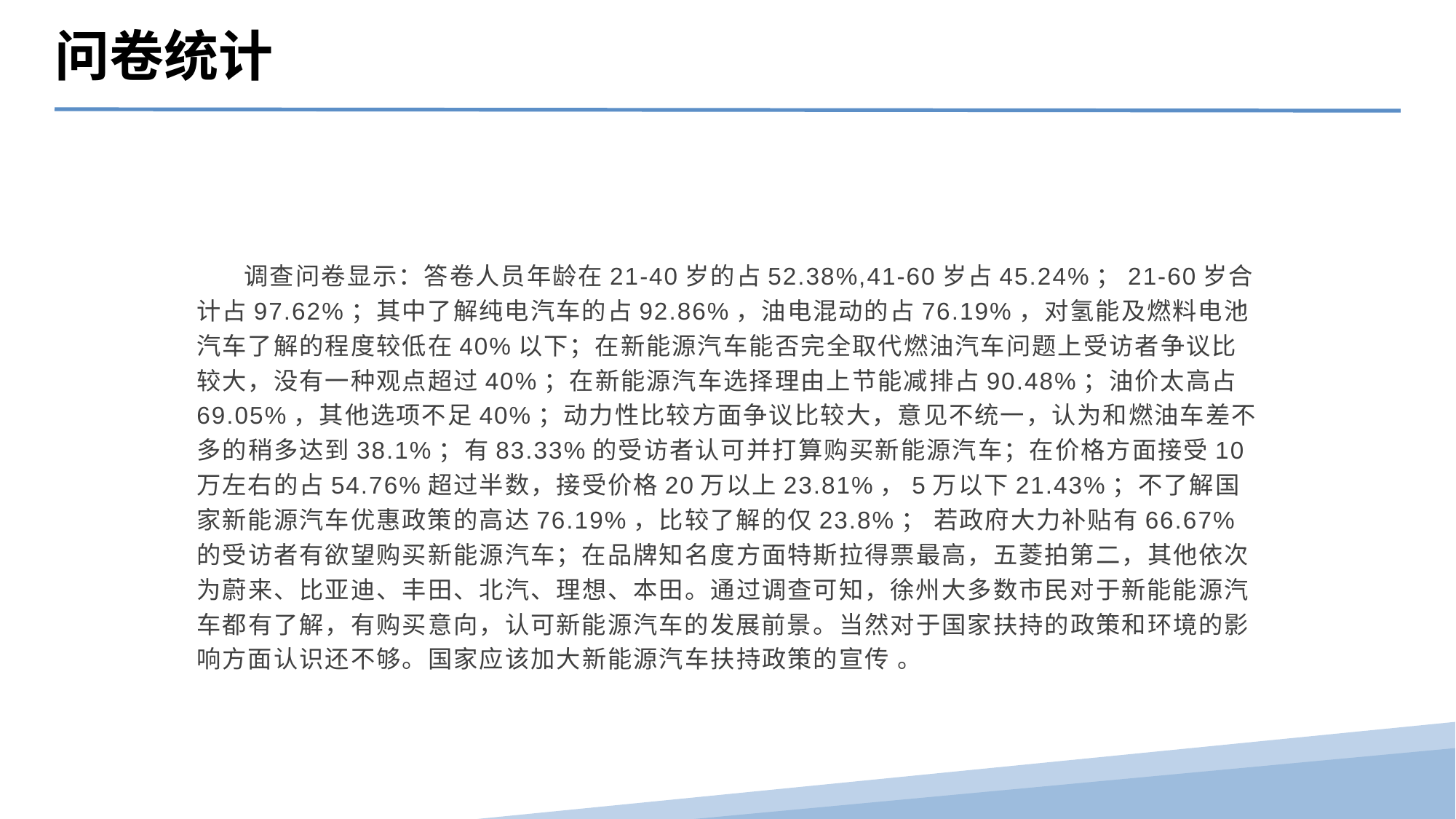

问卷统计
      调查问卷显示：答卷人员年龄在21-40岁的占52.38%,41-60岁占45.24%；21-60岁合计占97.62%；其中了解纯电汽车的占92.86%，油电混动的占76.19%，对氢能及燃料电池汽车了解的程度较低在40%以下；在新能源汽车能否完全取代燃油汽车问题上受访者争议比较大，没有一种观点超过40%；在新能源汽车选择理由上节能减排占90.48%；油价太高占69.05%，其他选项不足40%；动力性比较方面争议比较大，意见不统一，认为和燃油车差不多的稍多达到38.1%；有83.33%的受访者认可并打算购买新能源汽车；在价格方面接受10万左右的占54.76%超过半数，接受价格20万以上23.81%，5万以下21.43%；不了解国家新能源汽车优惠政策的高达76.19%，比较了解的仅23.8%； 若政府大力补贴有66.67%的受访者有欲望购买新能源汽车；在品牌知名度方面特斯拉得票最高，五菱拍第二，其他依次为蔚来、比亚迪、丰田、北汽、理想、本田。通过调查可知，徐州大多数市民对于新能能源汽车都有了解，有购买意向，认可新能源汽车的发展前景。当然对于国家扶持的政策和环境的影响方面认识还不够。国家应该加大新能源汽车扶持政策的宣传 。